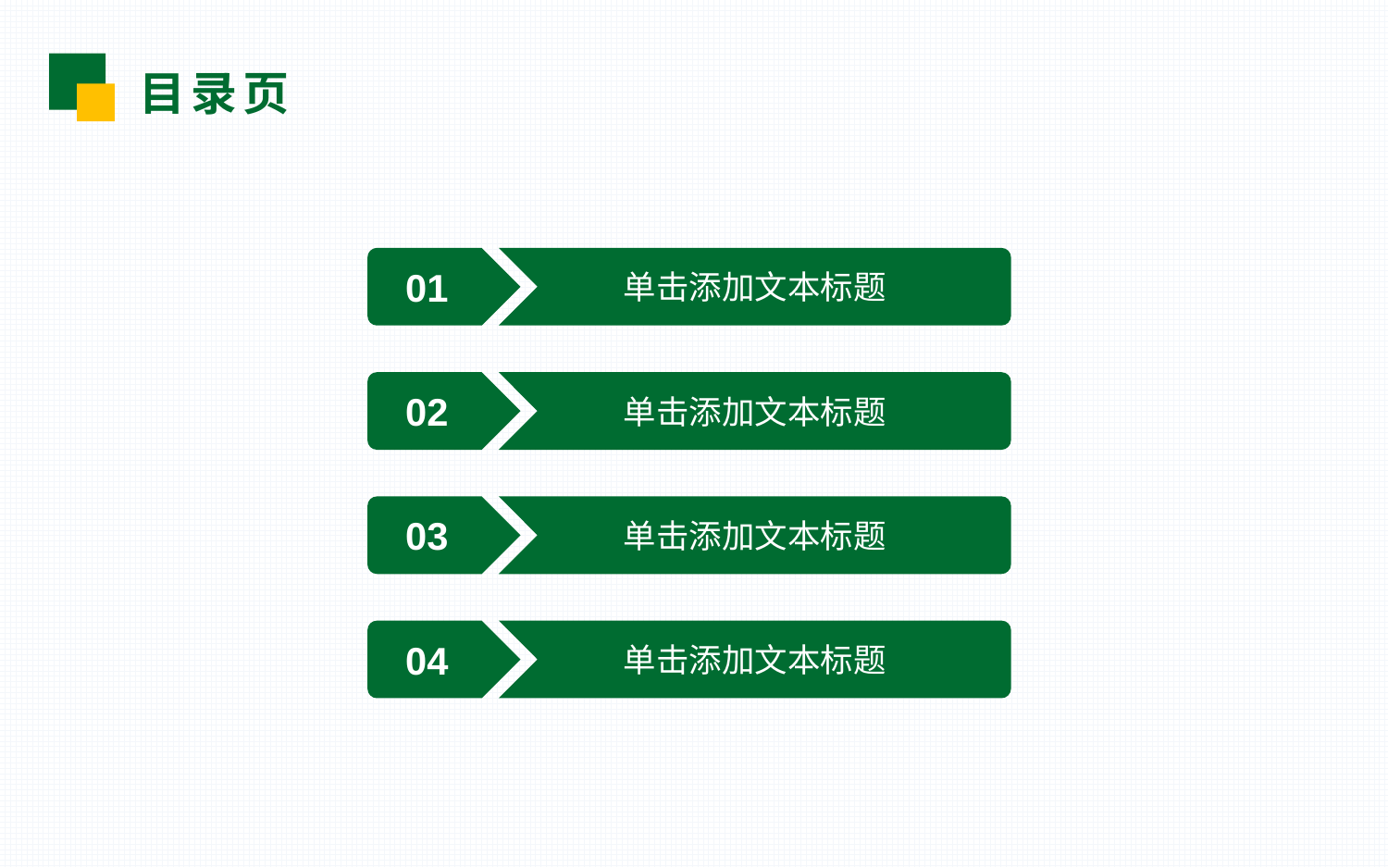

目录页

01
单击添加文本标题
02
单击添加文本标题
03
单击添加文本标题
04
单击添加文本标题